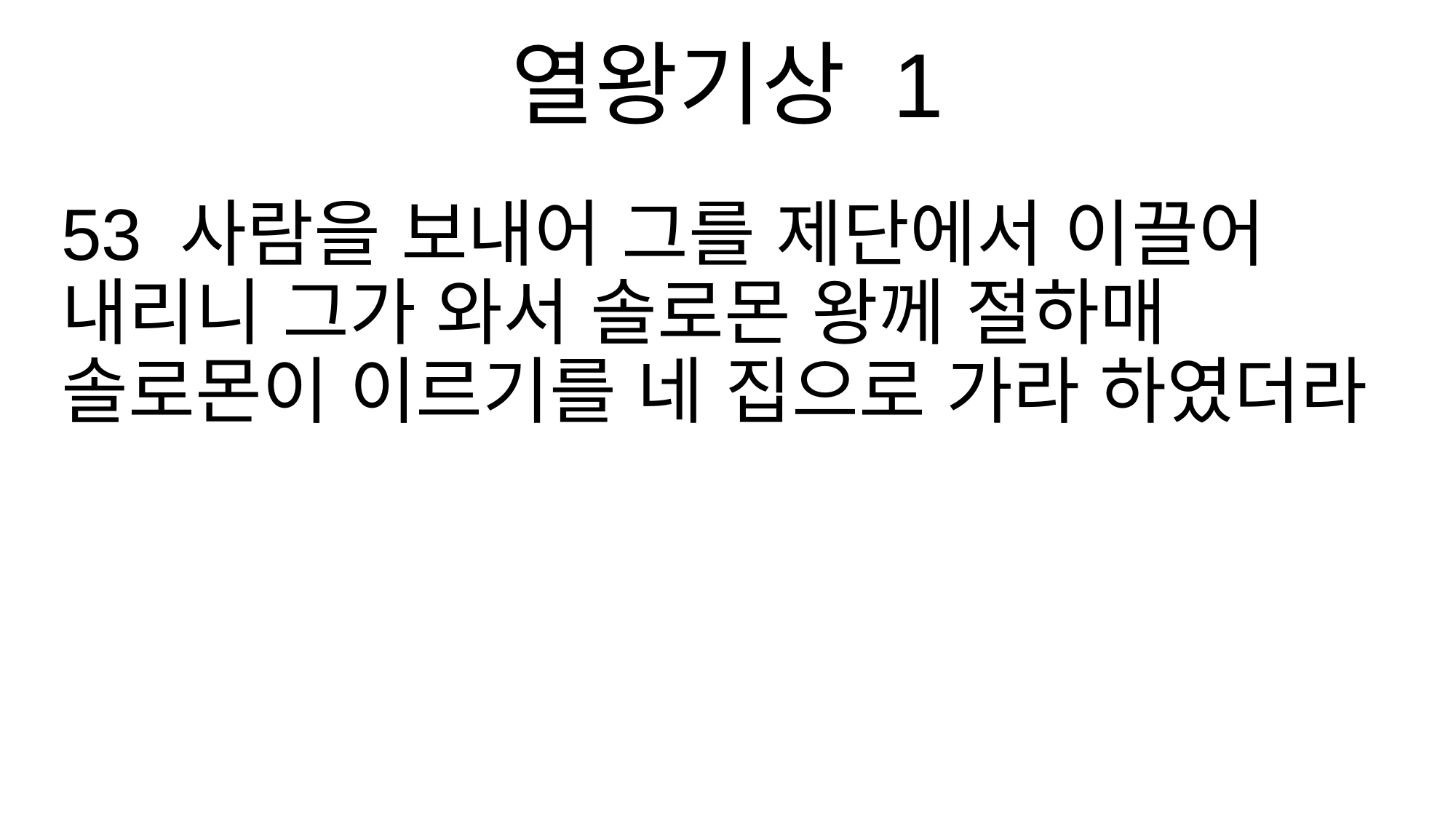

열왕기상 1
53 사람을 보내어 그를 제단에서 이끌어 내리니 그가 와서 솔로몬 왕께 절하매 솔로몬이 이르기를 네 집으로 가라 하였더라